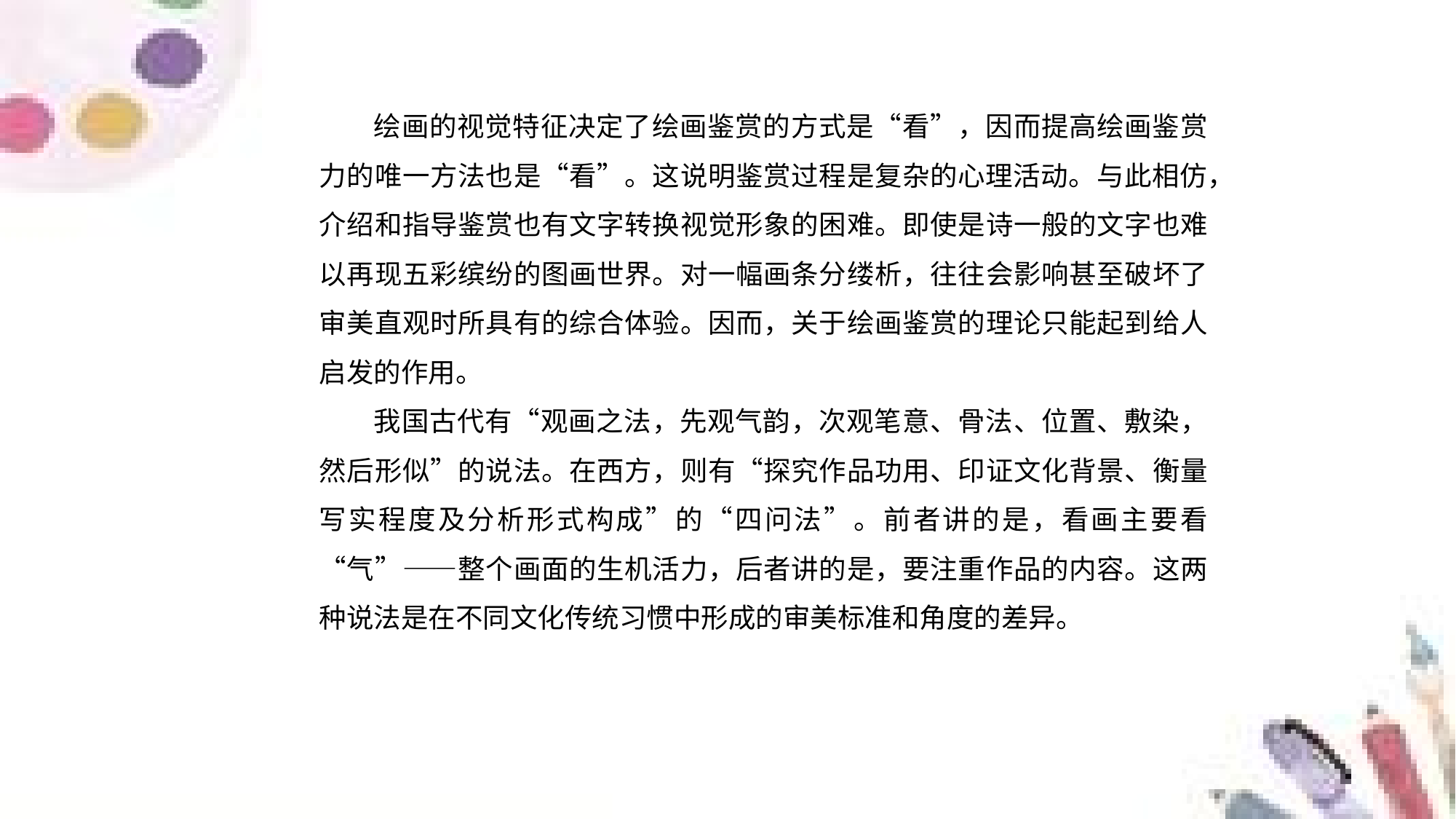

绘画的视觉特征决定了绘画鉴赏的方式是“看”，因而提高绘画鉴赏力的唯一方法也是“看”。这说明鉴赏过程是复杂的心理活动。与此相仿，介绍和指导鉴赏也有文字转换视觉形象的困难。即使是诗一般的文字也难以再现五彩缤纷的图画世界。对一幅画条分缕析，往往会影响甚至破坏了审美直观时所具有的综合体验。因而，关于绘画鉴赏的理论只能起到给人启发的作用。
我国古代有“观画之法，先观气韵，次观笔意、骨法、位置、敷染，然后形似”的说法。在西方，则有“探究作品功用、印证文化背景、衡量写实程度及分析形式构成”的“四问法”。前者讲的是，看画主要看“气”——整个画面的生机活力，后者讲的是，要注重作品的内容。这两种说法是在不同文化传统习惯中形成的审美标准和角度的差异。
6